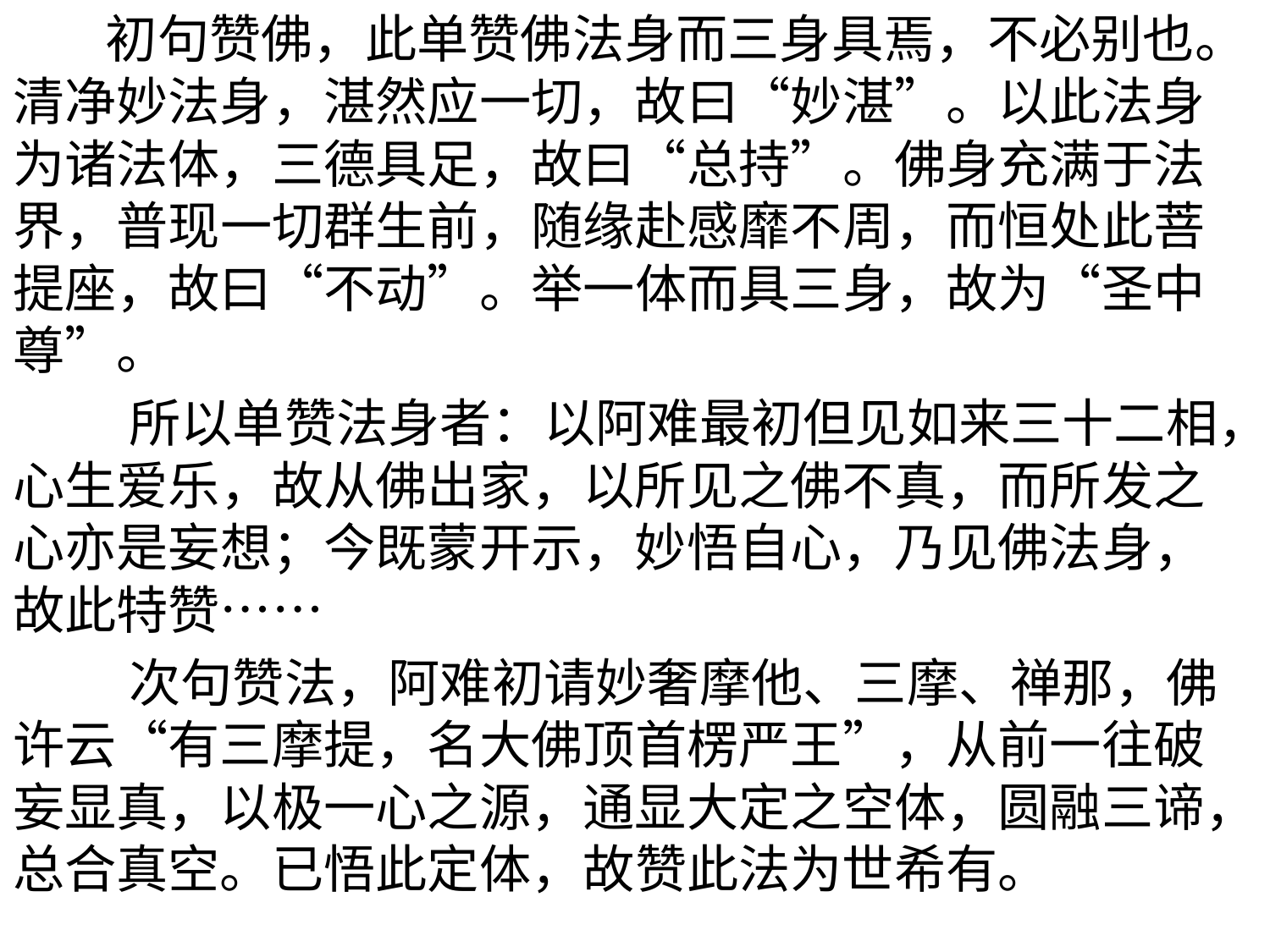

初句赞佛，此单赞佛法身而三身具焉，不必别也。清净妙法身，湛然应一切，故曰“妙湛”。以此法身为诸法体，三德具足，故曰“总持”。佛身充满于法界，普现一切群生前，随缘赴感靡不周，而恒处此菩提座，故曰“不动”。举一体而具三身，故为“圣中尊”。
         所以单赞法身者：以阿难最初但见如来三十二相，心生爱乐，故从佛出家，以所见之佛不真，而所发之心亦是妄想；今既蒙开示，妙悟自心，乃见佛法身，故此特赞……
         次句赞法，阿难初请妙奢摩他、三摩、禅那，佛许云“有三摩提，名大佛顶首楞严王”，从前一往破妄显真，以极一心之源，通显大定之空体，圆融三谛，总合真空。已悟此定体，故赞此法为世希有。